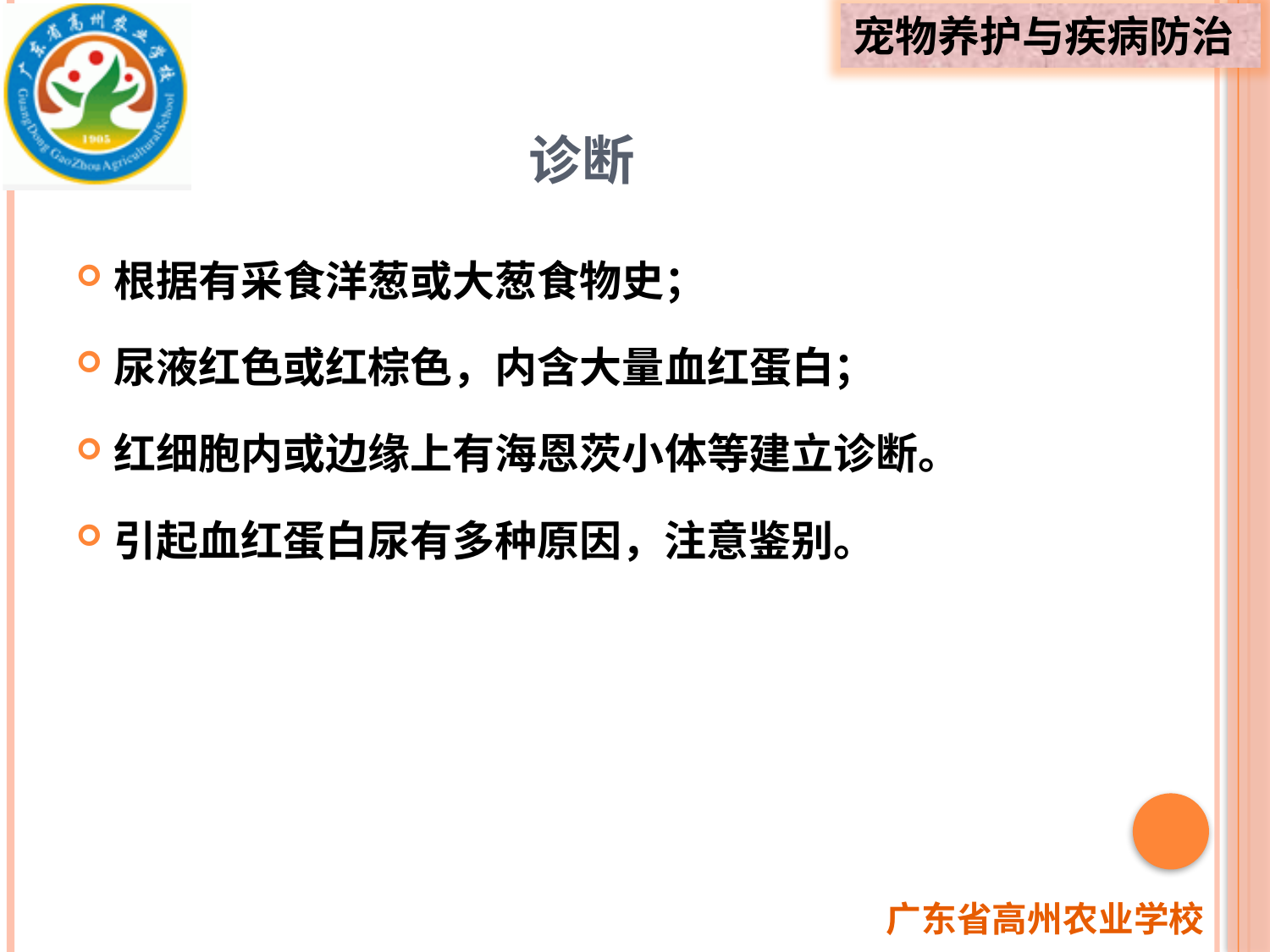

# 诊断
根据有采食洋葱或大葱食物史；
尿液红色或红棕色，内含大量血红蛋白；
红细胞内或边缘上有海恩茨小体等建立诊断。
引起血红蛋白尿有多种原因，注意鉴别。